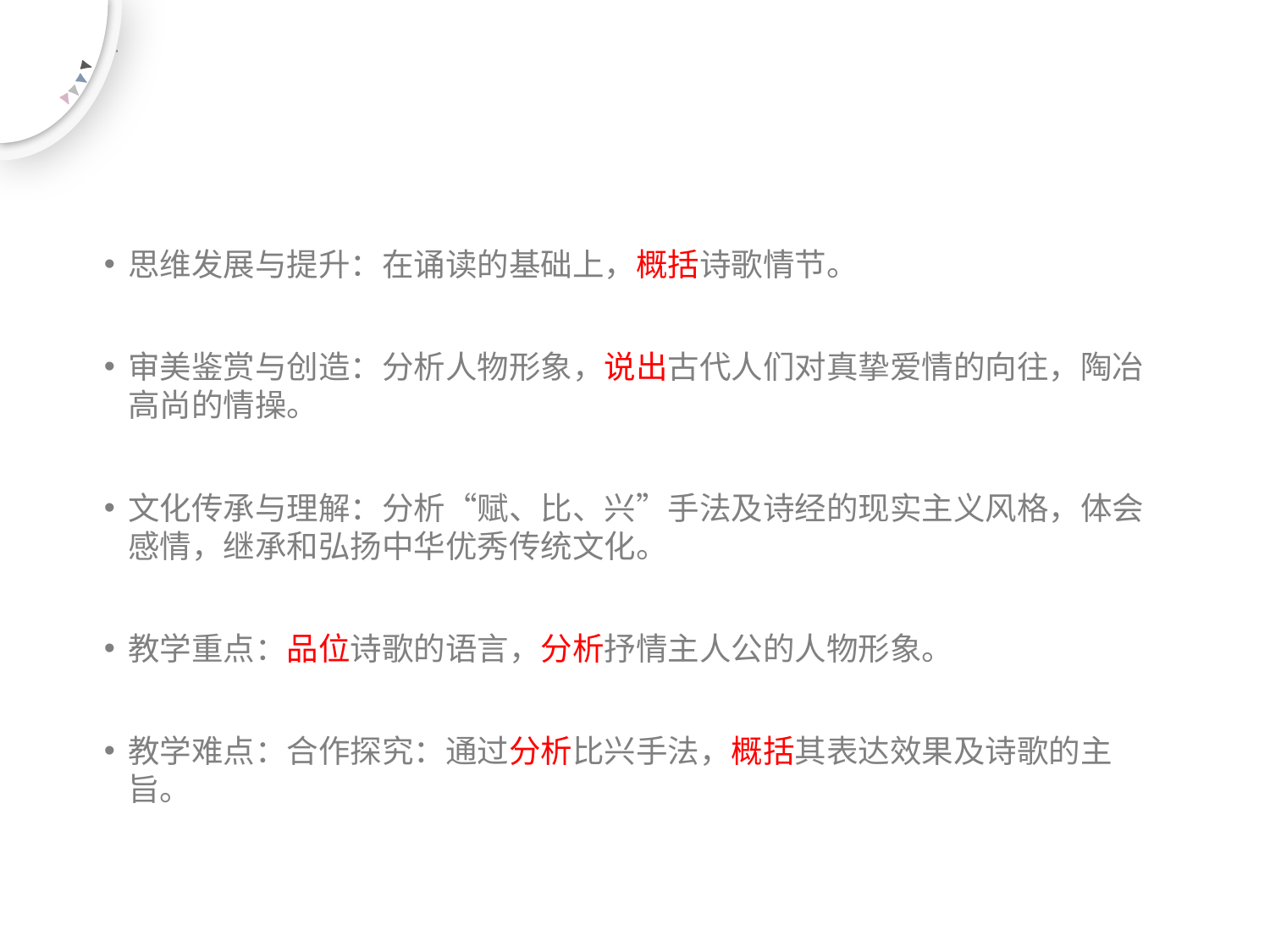

#
思维发展与提升：在诵读的基础上，概括诗歌情节。

审美鉴赏与创造：分析人物形象，说出古代人们对真挚爱情的向往，陶冶高尚的情操。

文化传承与理解：分析“赋、比、兴”手法及诗经的现实主义风格，体会感情，继承和弘扬中华优秀传统文化。

教学重点：品位诗歌的语言，分析抒情主人公的人物形象。

教学难点：合作探究：通过分析比兴手法，概括其表达效果及诗歌的主旨。